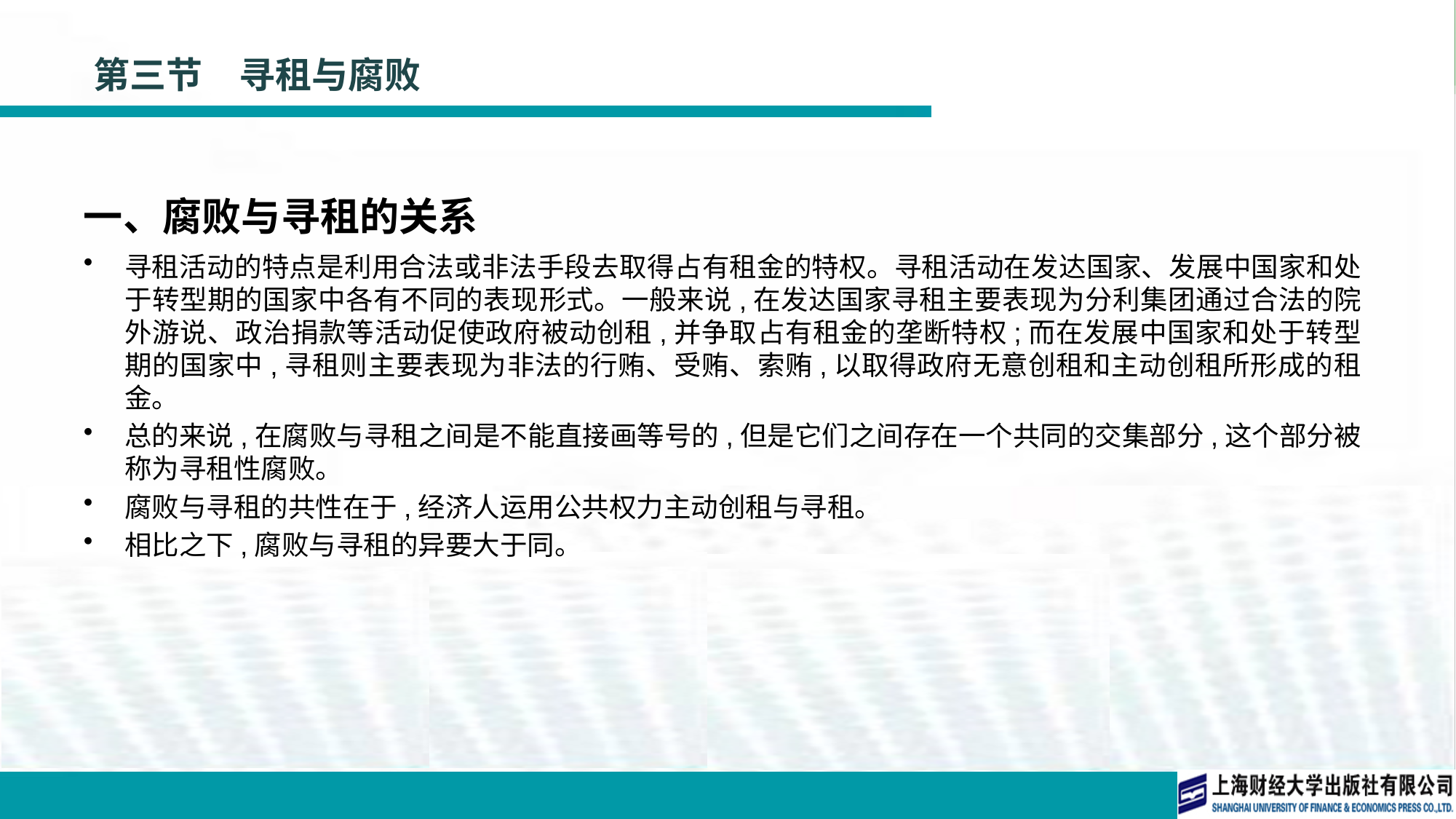

# 第三节　寻租与腐败
一、腐败与寻租的关系
寻租活动的特点是利用合法或非法手段去取得占有租金的特权。寻租活动在发达国家、发展中国家和处于转型期的国家中各有不同的表现形式。一般来说,在发达国家寻租主要表现为分利集团通过合法的院外游说、政治捐款等活动促使政府被动创租,并争取占有租金的垄断特权;而在发展中国家和处于转型期的国家中,寻租则主要表现为非法的行贿、受贿、索贿,以取得政府无意创租和主动创租所形成的租金。
总的来说,在腐败与寻租之间是不能直接画等号的,但是它们之间存在一个共同的交集部分,这个部分被称为寻租性腐败。
腐败与寻租的共性在于,经济人运用公共权力主动创租与寻租。
相比之下,腐败与寻租的异要大于同。